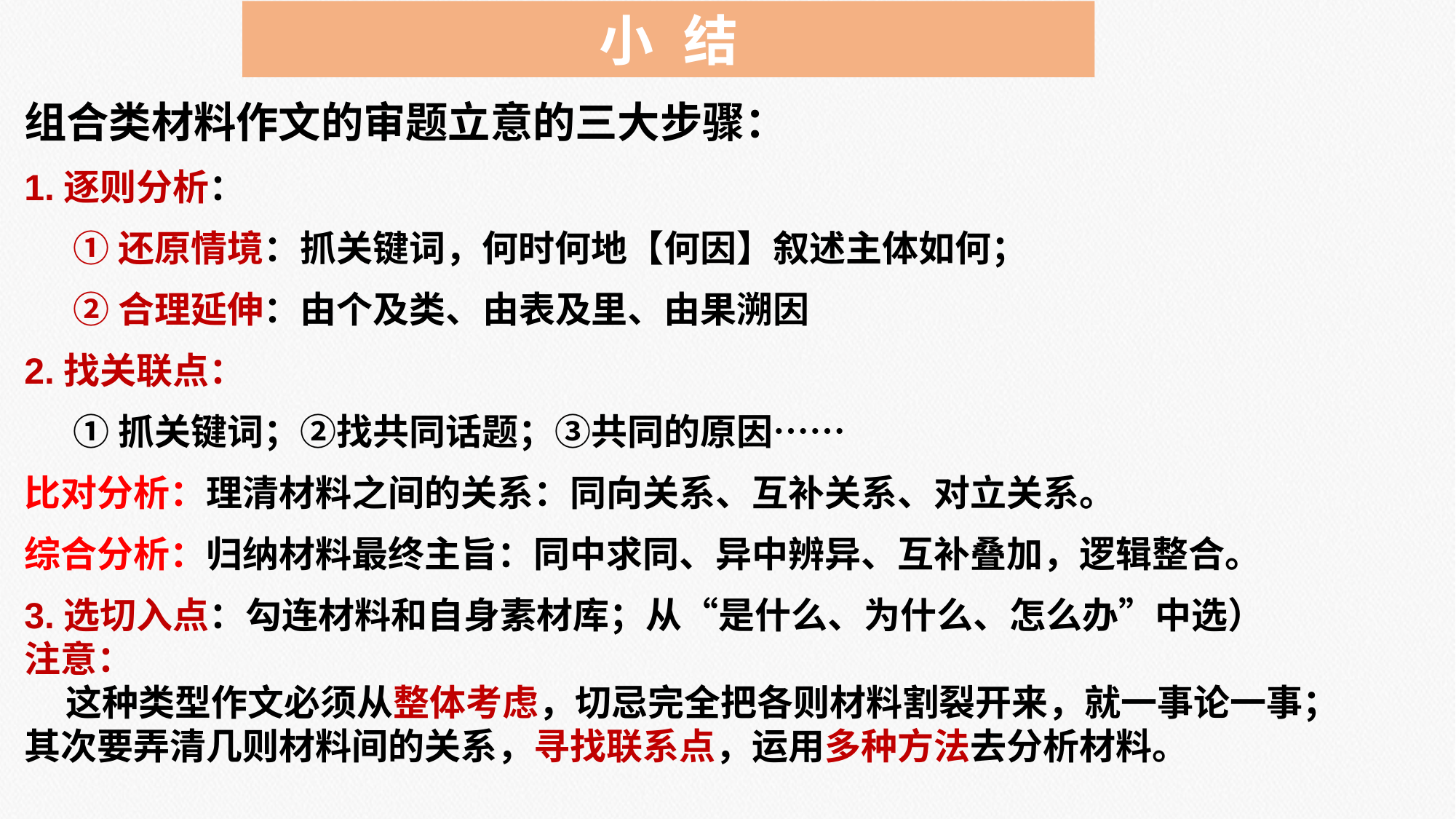

小  结
组合类材料作文的审题立意的三大步骤：
1.逐则分析：
      ①还原情境：抓关键词，何时何地【何因】叙述主体如何；
      ②合理延伸：由个及类、由表及里、由果溯因
2.找关联点：
      ①抓关键词；②找共同话题；③共同的原因……
比对分析：理清材料之间的关系：同向关系、互补关系、对立关系。
综合分析：归纳材料最终主旨：同中求同、异中辨异、互补叠加，逻辑整合。
3.选切入点：勾连材料和自身素材库；从“是什么、为什么、怎么办”中选）
注意：
    这种类型作文必须从整体考虑，切忌完全把各则材料割裂开来，就一事论一事；其次要弄清几则材料间的关系，寻找联系点，运用多种方法去分析材料。